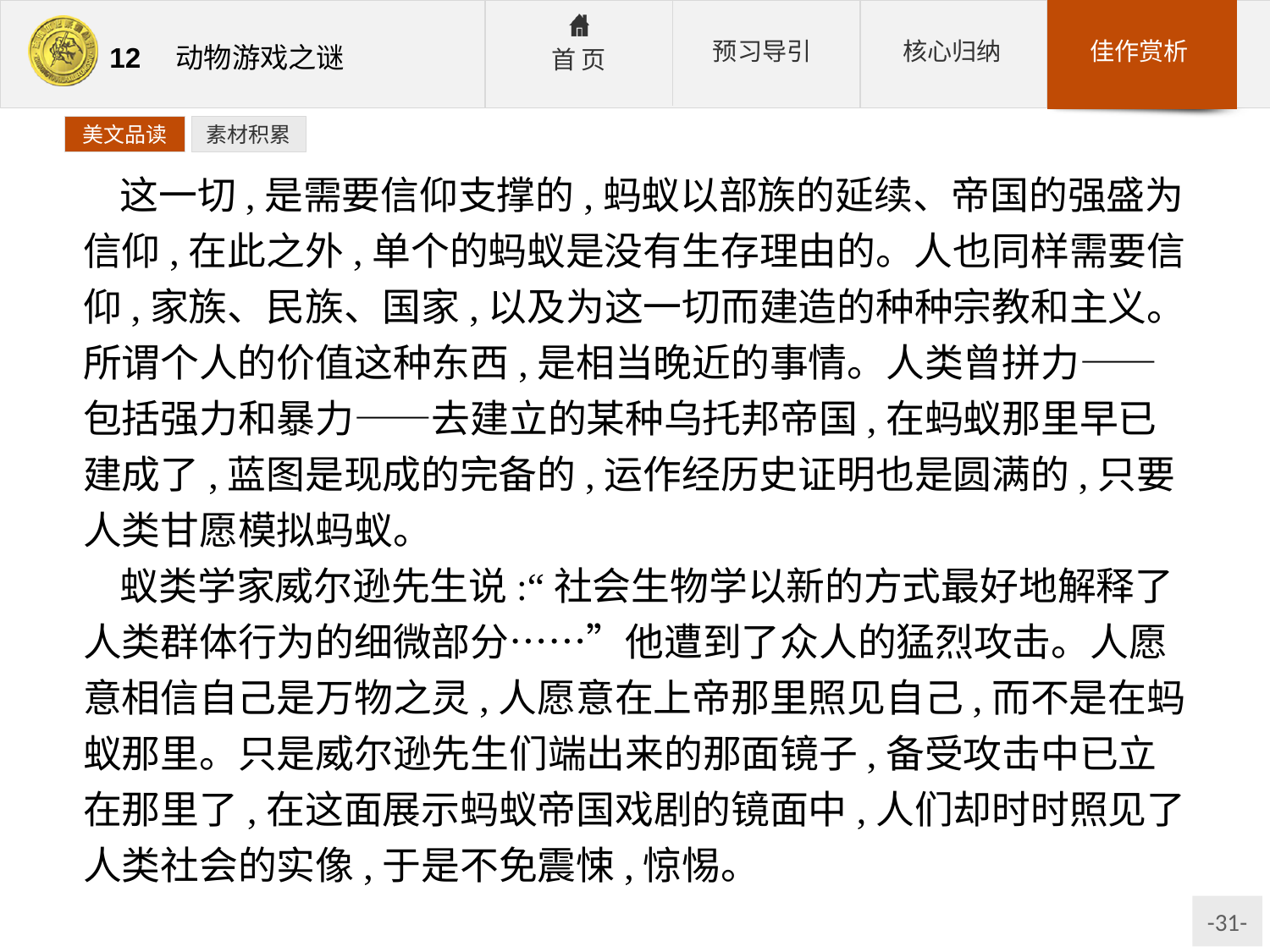

美文品读
素材积累
这一切,是需要信仰支撑的,蚂蚁以部族的延续、帝国的强盛为信仰,在此之外,单个的蚂蚁是没有生存理由的。人也同样需要信仰,家族、民族、国家,以及为这一切而建造的种种宗教和主义。所谓个人的价值这种东西,是相当晚近的事情。人类曾拼力——包括强力和暴力——去建立的某种乌托邦帝国,在蚂蚁那里早已建成了,蓝图是现成的完备的,运作经历史证明也是圆满的,只要人类甘愿模拟蚂蚁。
蚁类学家威尔逊先生说:“社会生物学以新的方式最好地解释了人类群体行为的细微部分……”他遭到了众人的猛烈攻击。人愿意相信自己是万物之灵,人愿意在上帝那里照见自己,而不是在蚂蚁那里。只是威尔逊先生们端出来的那面镜子,备受攻击中已立在那里了,在这面展示蚂蚁帝国戏剧的镜面中,人们却时时照见了人类社会的实像,于是不免震悚,惊惕。